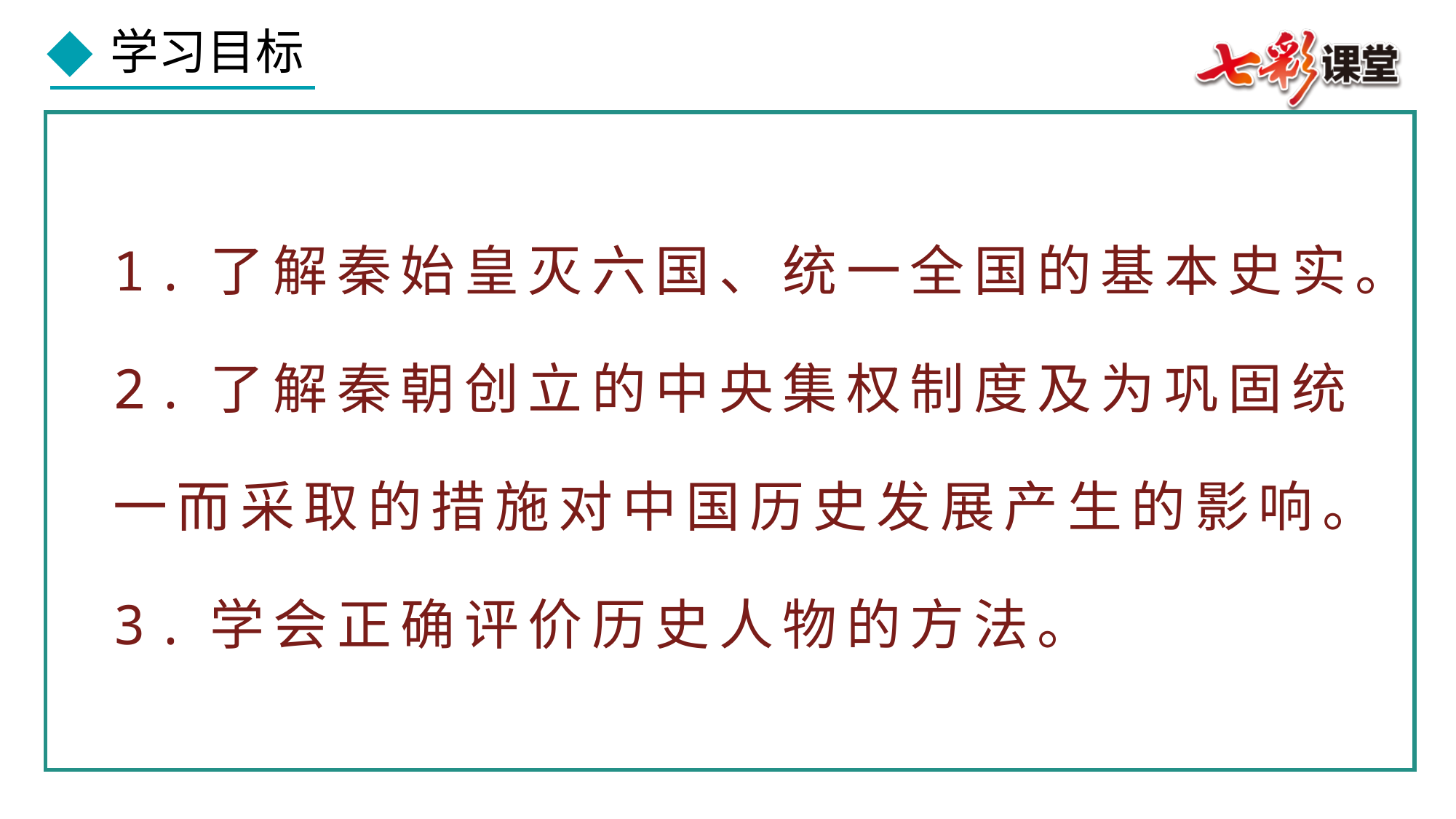

1.了解秦始皇灭六国、统一全国的基本史实。
2.了解秦朝创立的中央集权制度及为巩固统一而采取的措施对中国历史发展产生的影响。
3.学会正确评价历史人物的方法。